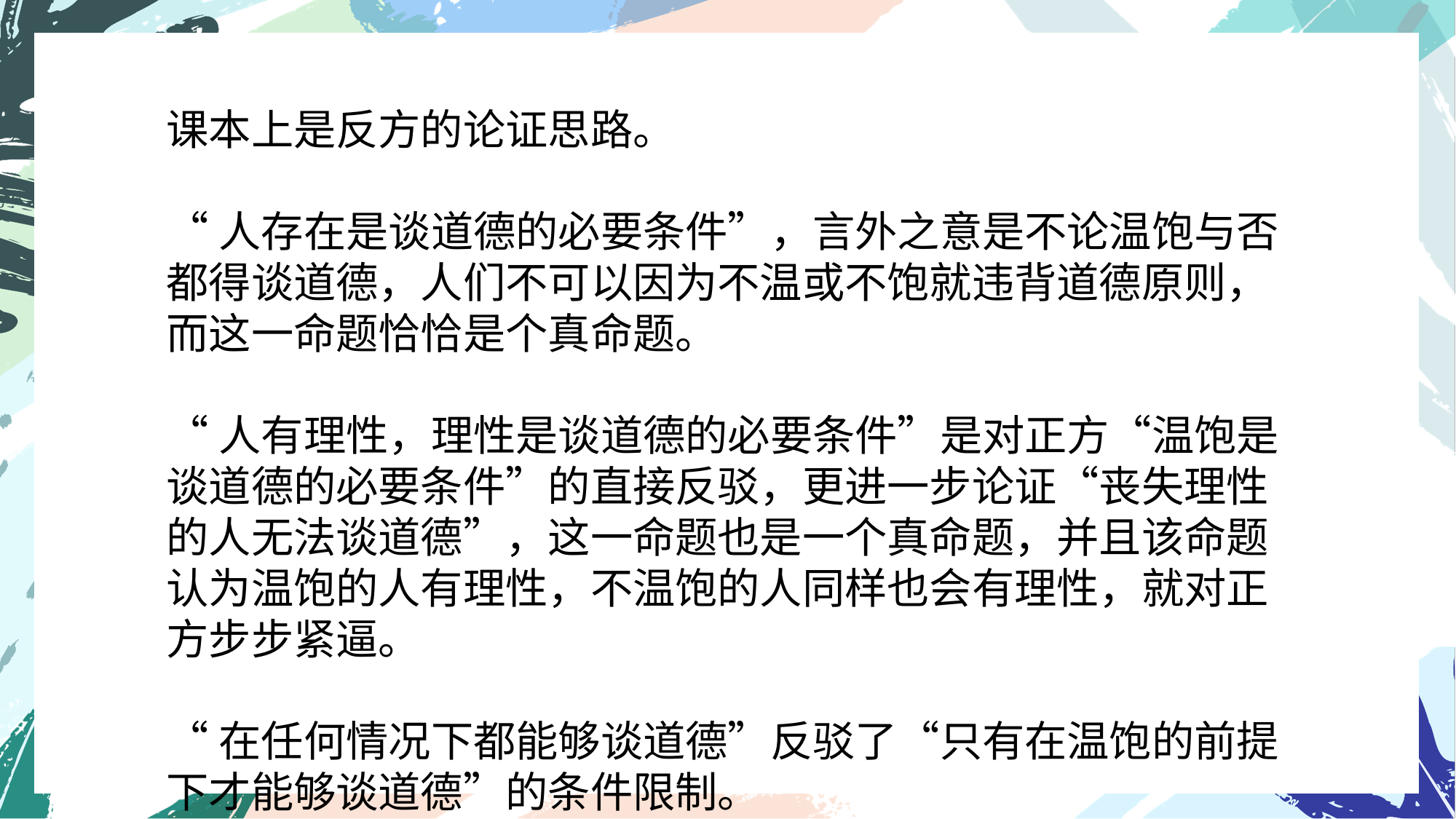

课本上是反方的论证思路。

“人存在是谈道德的必要条件”，言外之意是不论温饱与否都得谈道德，人们不可以因为不温或不饱就违背道德原则，而这一命题恰恰是个真命题。

“人有理性，理性是谈道德的必要条件”是对正方“温饱是谈道德的必要条件”的直接反驳，更进一步论证“丧失理性的人无法谈道德”，这一命题也是一个真命题，并且该命题认为温饱的人有理性，不温饱的人同样也会有理性，就对正方步步紧逼。

“在任何情况下都能够谈道德”反驳了“只有在温饱的前提下才能够谈道德”的条件限制。

“走向温饱的过程中尤其应该谈道德”强调了谈道德在“走向温饱的过程中”的重要性，提出不温饱（走向温饱的过程）不仅能够谈道德，而且“尤其应该谈道德”，看似让步，实则是对正方观点的进一步否定，设计十分巧妙。